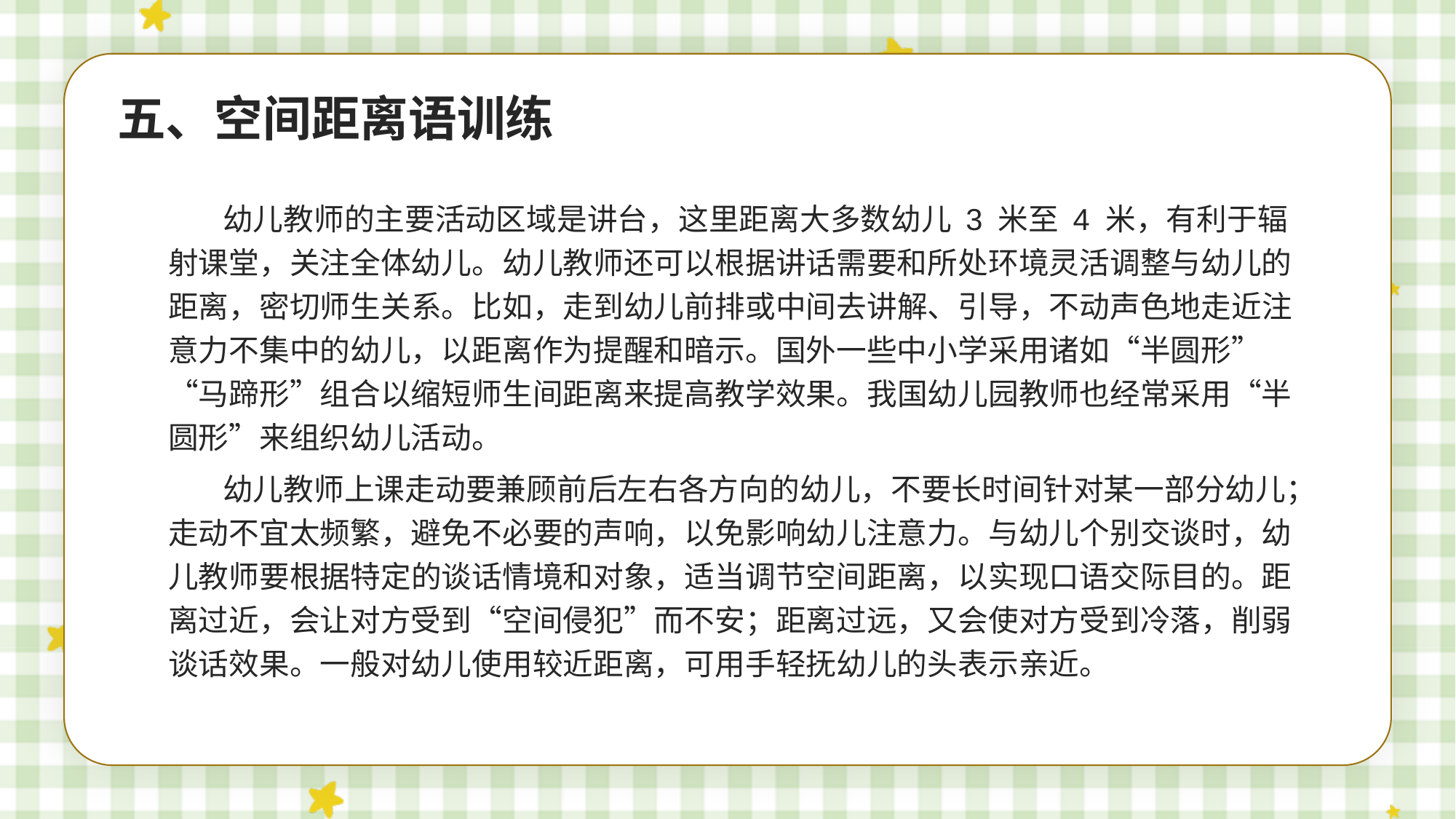

五、空间距离语训练
幼儿教师的主要活动区域是讲台，这里距离大多数幼儿 3 米至 4 米，有利于辐射课堂，关注全体幼儿。幼儿教师还可以根据讲话需要和所处环境灵活调整与幼儿的距离，密切师生关系。比如，走到幼儿前排或中间去讲解、引导，不动声色地走近注意力不集中的幼儿，以距离作为提醒和暗示。国外一些中小学采用诸如“半圆形”“马蹄形”组合以缩短师生间距离来提高教学效果。我国幼儿园教师也经常采用“半圆形”来组织幼儿活动。
幼儿教师上课走动要兼顾前后左右各方向的幼儿，不要长时间针对某一部分幼儿；走动不宜太频繁，避免不必要的声响，以免影响幼儿注意力。与幼儿个别交谈时，幼儿教师要根据特定的谈话情境和对象，适当调节空间距离，以实现口语交际目的。距离过近，会让对方受到“空间侵犯”而不安；距离过远，又会使对方受到冷落，削弱谈话效果。一般对幼儿使用较近距离，可用手轻抚幼儿的头表示亲近。